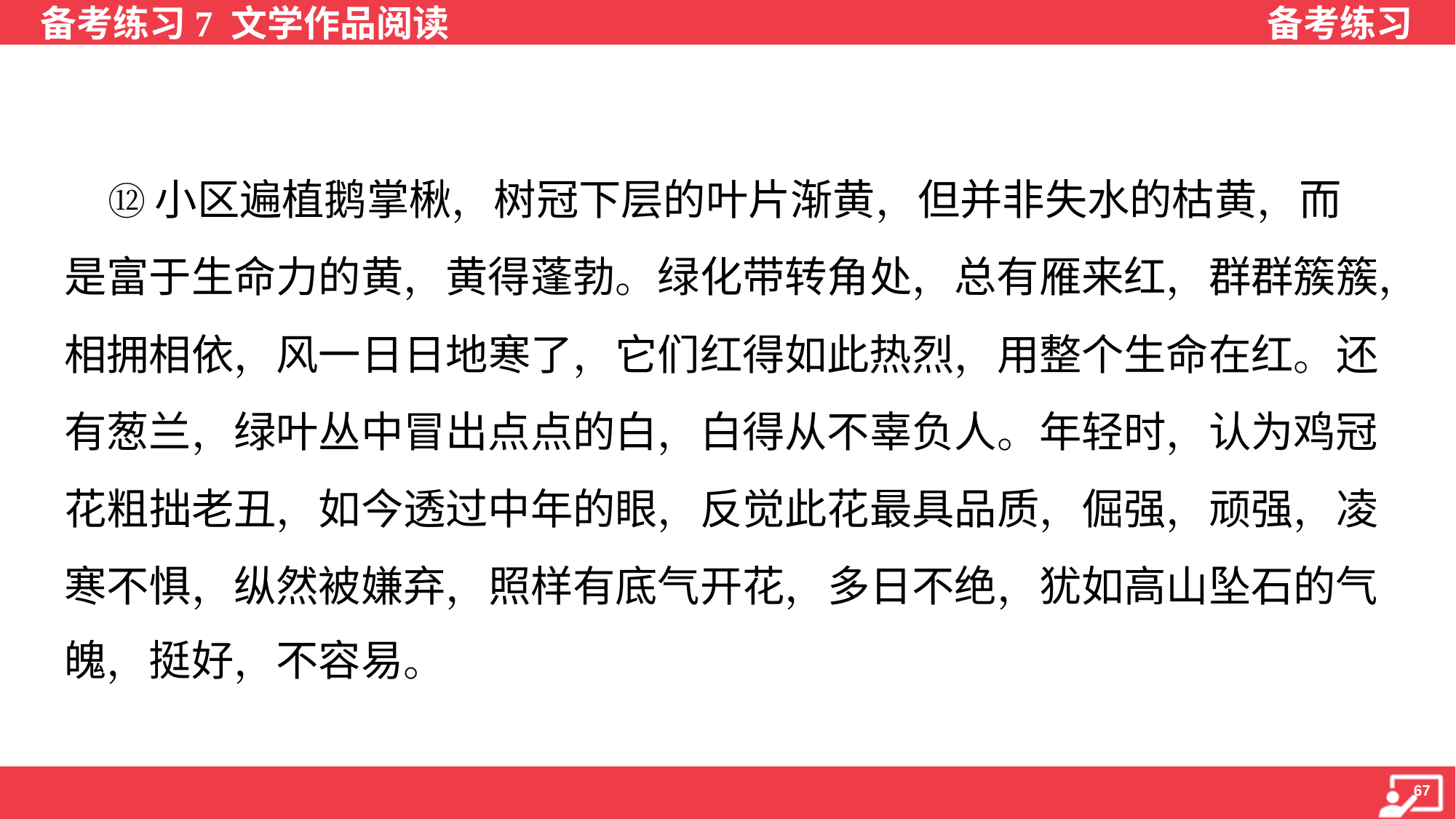

⑫小区遍植鹅掌楸，树冠下层的叶片渐黄，但并非失水的枯黄，而
是富于生命力的黄，黄得蓬勃。绿化带转角处，总有雁来红，群群簇簇，
相拥相依，风一日日地寒了，它们红得如此热烈，用整个生命在红。还
有葱兰，绿叶丛中冒出点点的白，白得从不辜负人。年轻时，认为鸡冠
花粗拙老丑，如今透过中年的眼，反觉此花最具品质，倔强，顽强，凌
寒不惧，纵然被嫌弃，照样有底气开花，多日不绝，犹如高山坠石的气
魄，挺好，不容易。